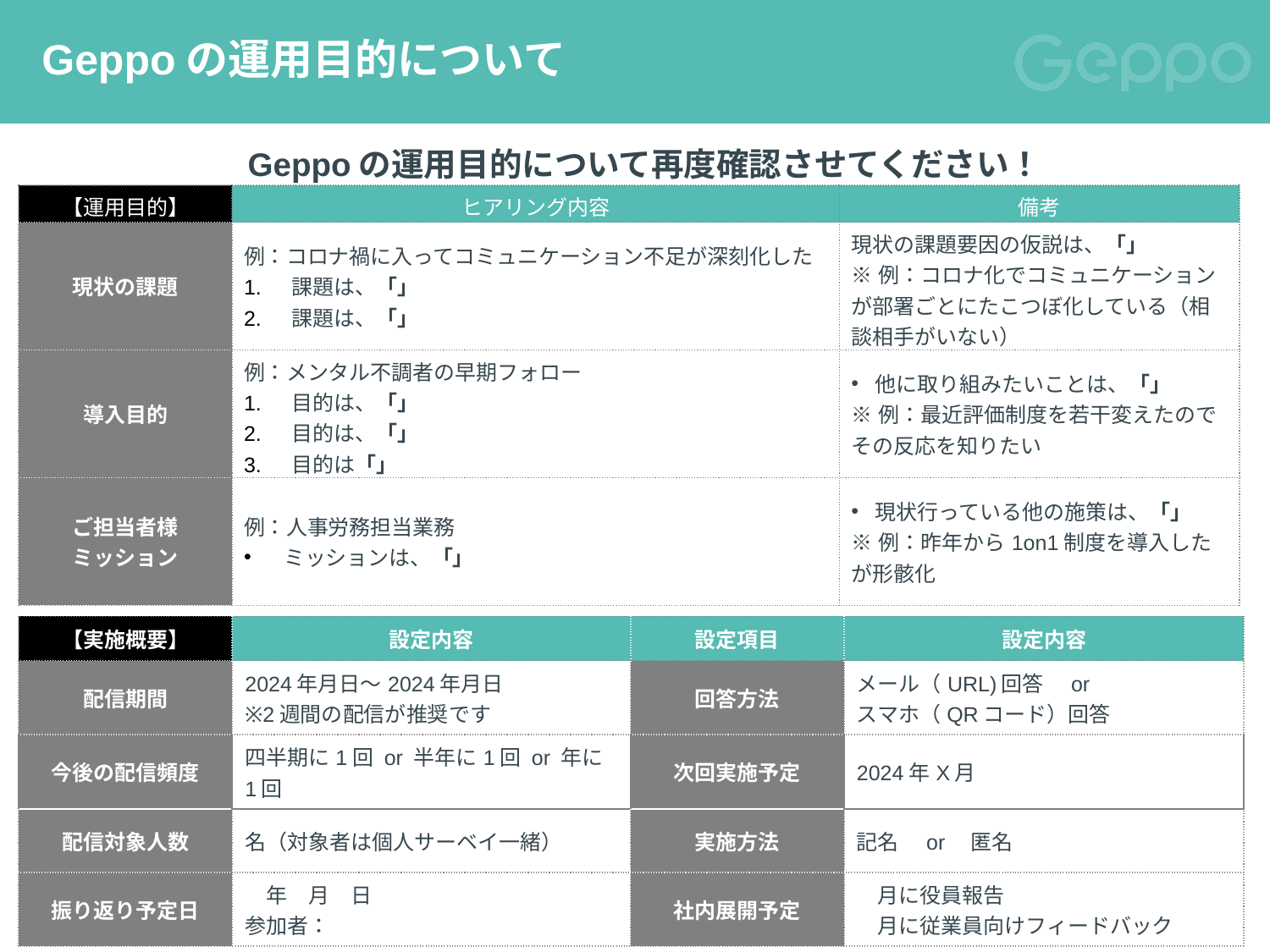

# Geppoの運用目的について
Geppoの運用目的について再度確認させてください！
| 【運用目的】 | ヒアリング内容 | 備考 |
| --- | --- | --- |
| 現状の課題 | 例：コロナ禍に入ってコミュニケーション不足が深刻化した 課題は、「」 課題は、「」 | 現状の課題要因の仮説は、「」 ※例：コロナ化でコミュニケーションが部署ごとにたこつぼ化している（相談相手がいない） |
| 導入目的 | 例：メンタル不調者の早期フォロー 目的は、「」 目的は、「」 目的は「」 | 他に取り組みたいことは、「」 ※例：最近評価制度を若干変えたのでその反応を知りたい |
| ご担当者様 ミッション | 例：人事労務担当業務 ミッションは、「」 | 現状行っている他の施策は、「」 ※例：昨年から1on1制度を導入したが形骸化 |
| 【実施概要】 | 設定内容 | 設定項目 | 設定内容 |
| --- | --- | --- | --- |
| 配信期間 | 2024年月日～2024年月日 ※2週間の配信が推奨です | 回答方法 | メール（URL)回答　or　 スマホ（QRコード）回答 |
| 今後の配信頻度 | 四半期に1回 or 半年に1回 or 年に1回 | 次回実施予定 | 2024年X月 |
| 配信対象人数 | 名（対象者は個人サーベイ一緒） | 実施方法 | 記名　or　匿名 |
| 振り返り予定日 | 年　月　日 参加者： | 社内展開予定 | 月に役員報告 　月に従業員向けフィードバック |